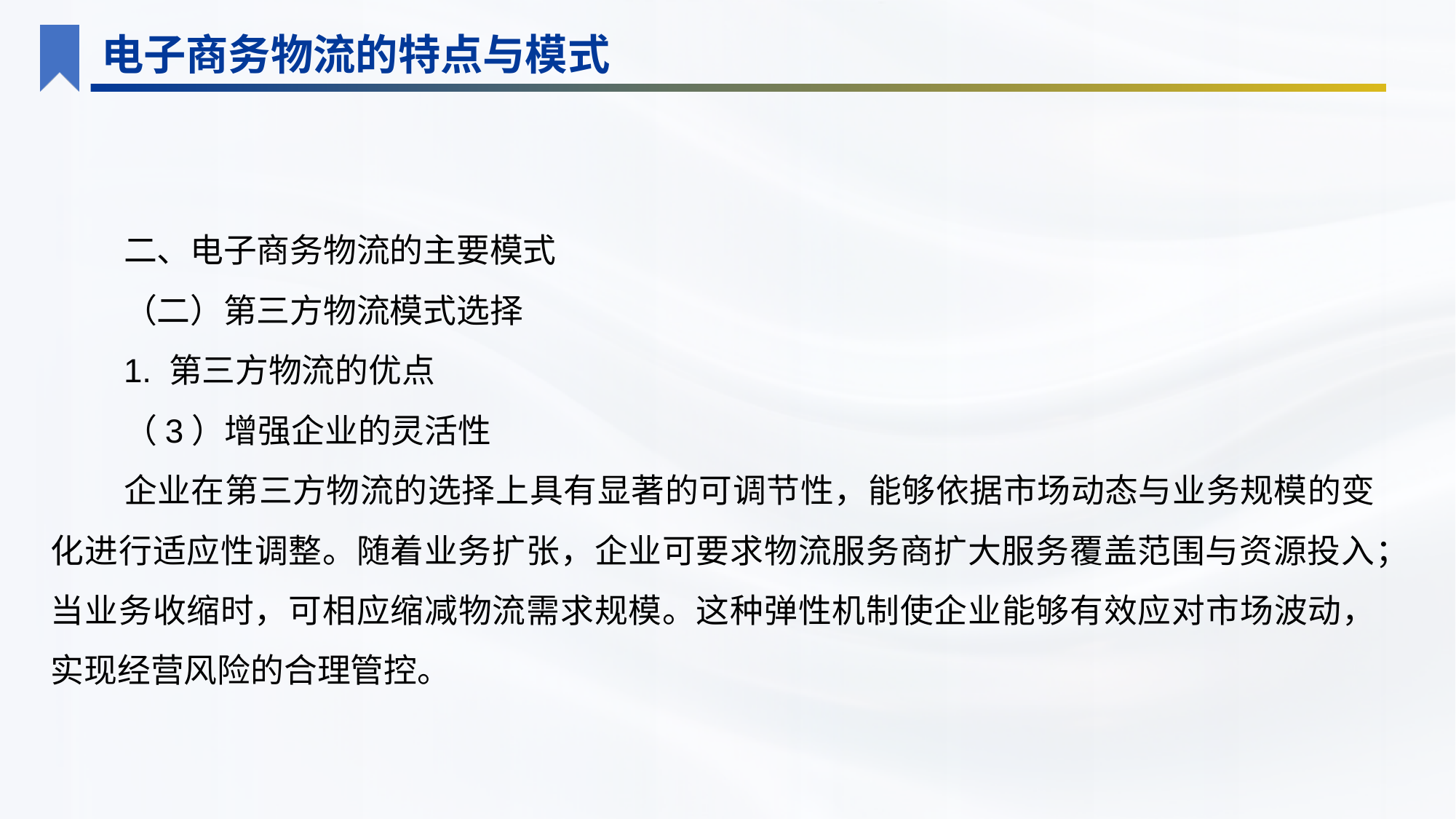

电子商务物流的特点与模式
二、电子商务物流的主要模式
（二）第三方物流模式选择
1. 第三方物流的优点
（3）增强企业的灵活性
企业在第三方物流的选择上具有显著的可调节性，能够依据市场动态与业务规模的变化进行适应性调整。随着业务扩张，企业可要求物流服务商扩大服务覆盖范围与资源投入；当业务收缩时，可相应缩减物流需求规模。这种弹性机制使企业能够有效应对市场波动，实现经营风险的合理管控。